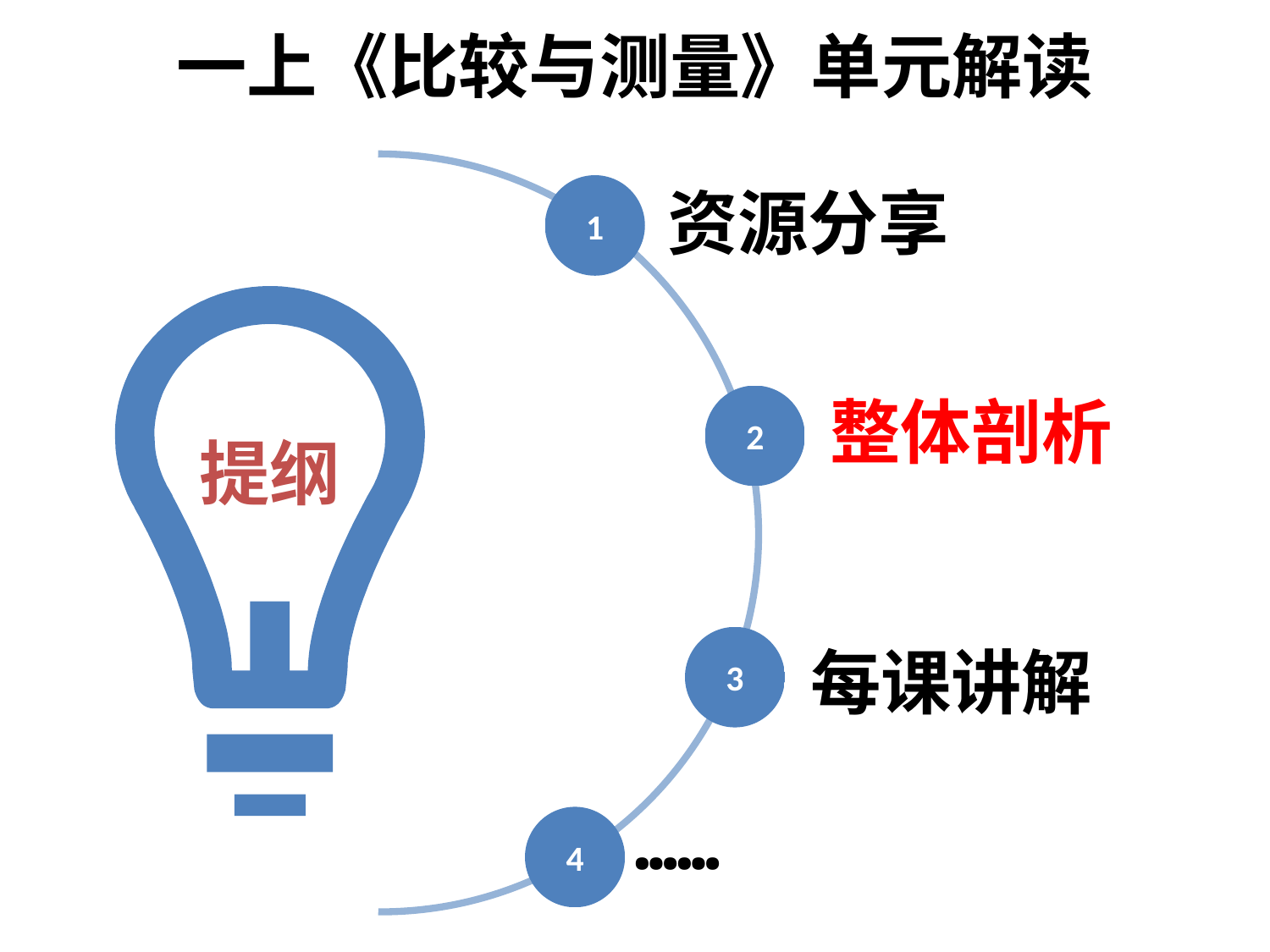

一上《比较与测量》单元解读

资源分享
1
提纲
整体剖析
2
每课讲解
3
……
4